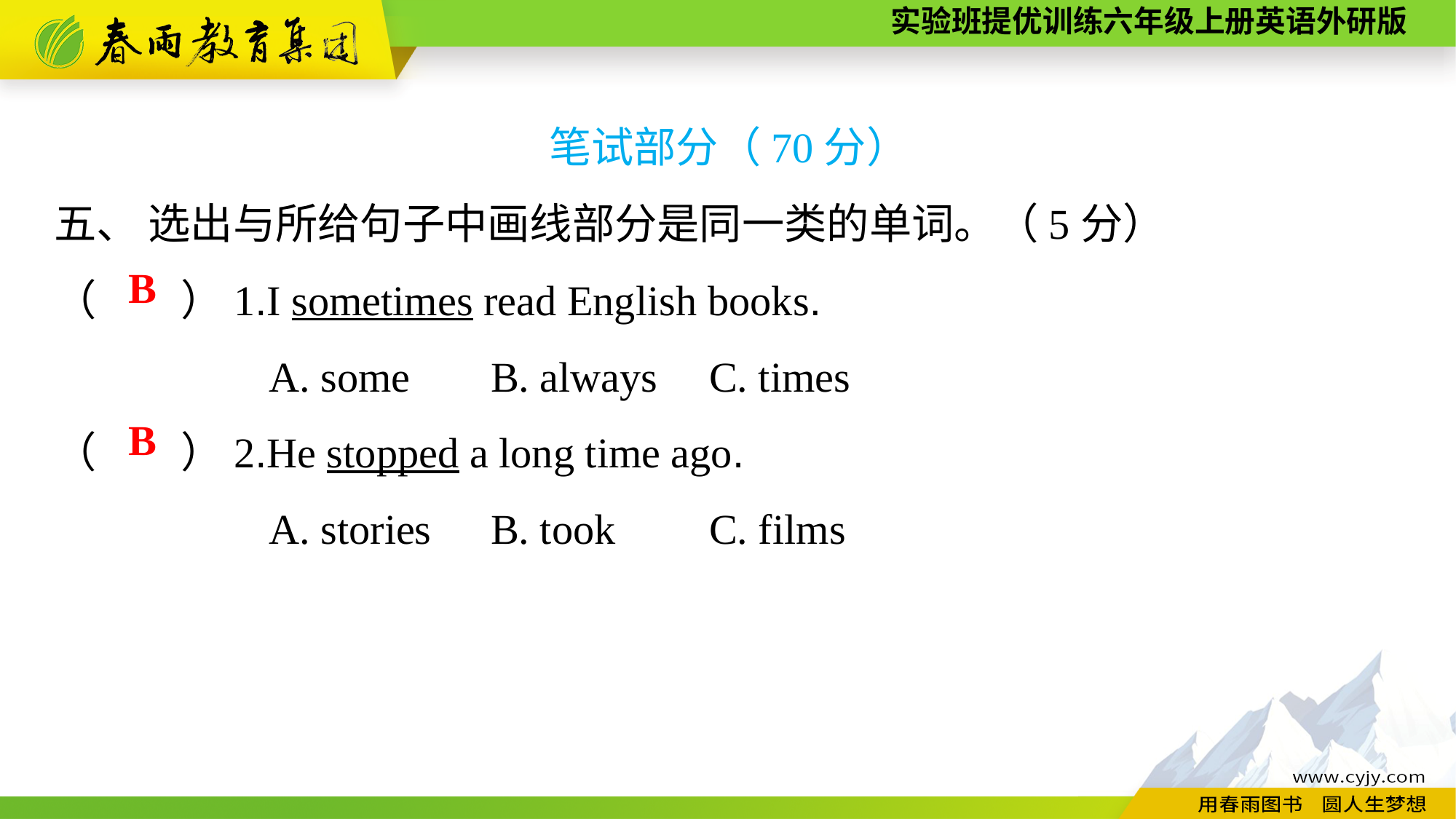

笔试部分（70分）
五、 选出与所给句子中画线部分是同一类的单词。（5分）
（　　）1.I sometimes read English books.
A. some	B. always	C. times
（　　）2.He stopped a long time ago.
A. stories 	B. took 	C. films
B
B